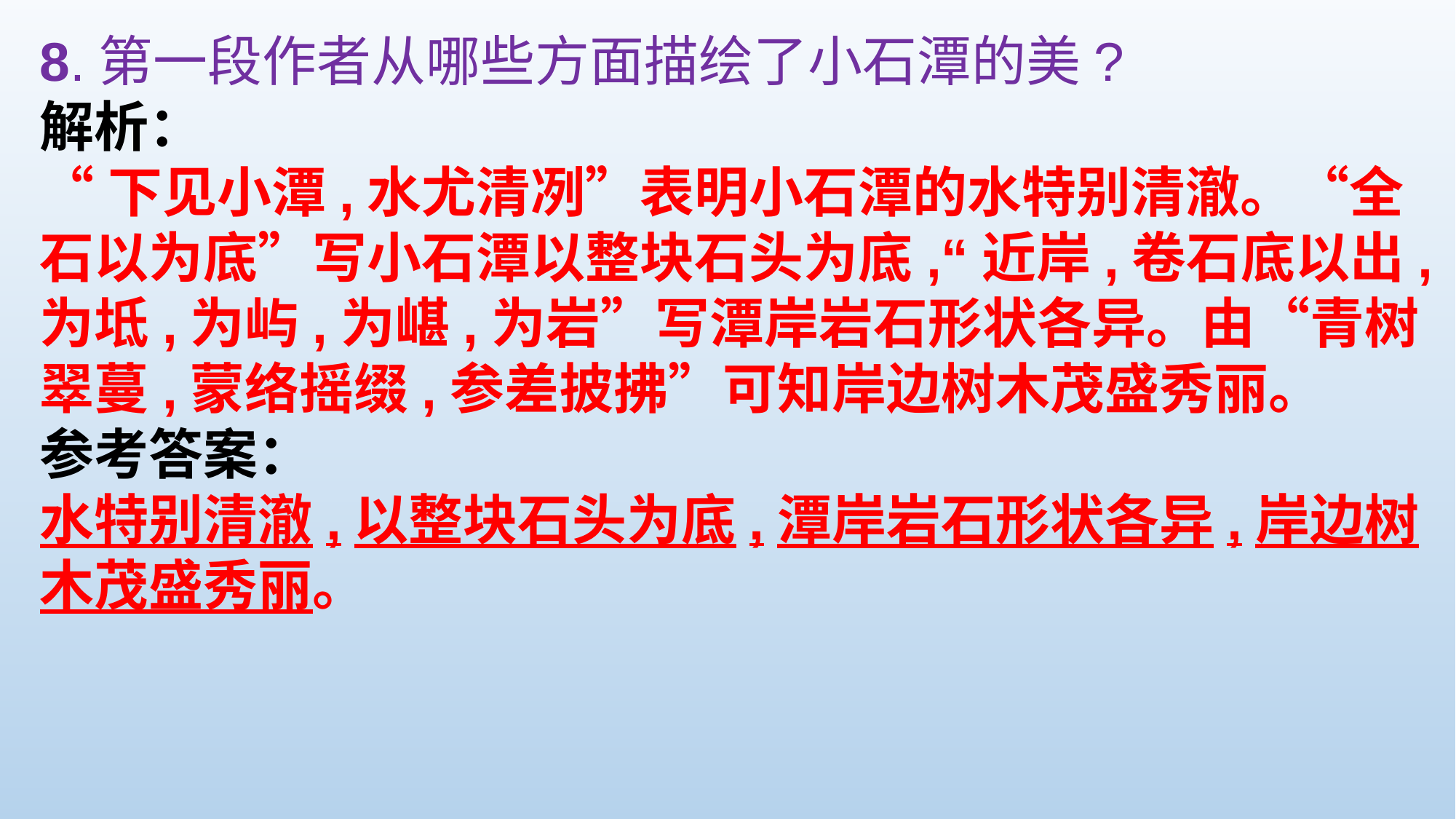

8.第一段作者从哪些方面描绘了小石潭的美?
解析：
“下见小潭,水尤清冽”表明小石潭的水特别清澈。“全石以为底”写小石潭以整块石头为底,“近岸,卷石底以出,为坻,为屿,为嵁,为岩”写潭岸岩石形状各异。由“青树翠蔓,蒙络摇缀,参差披拂”可知岸边树木茂盛秀丽。
参考答案：
水特别清澈,以整块石头为底,潭岸岩石形状各异,岸边树木茂盛秀丽。